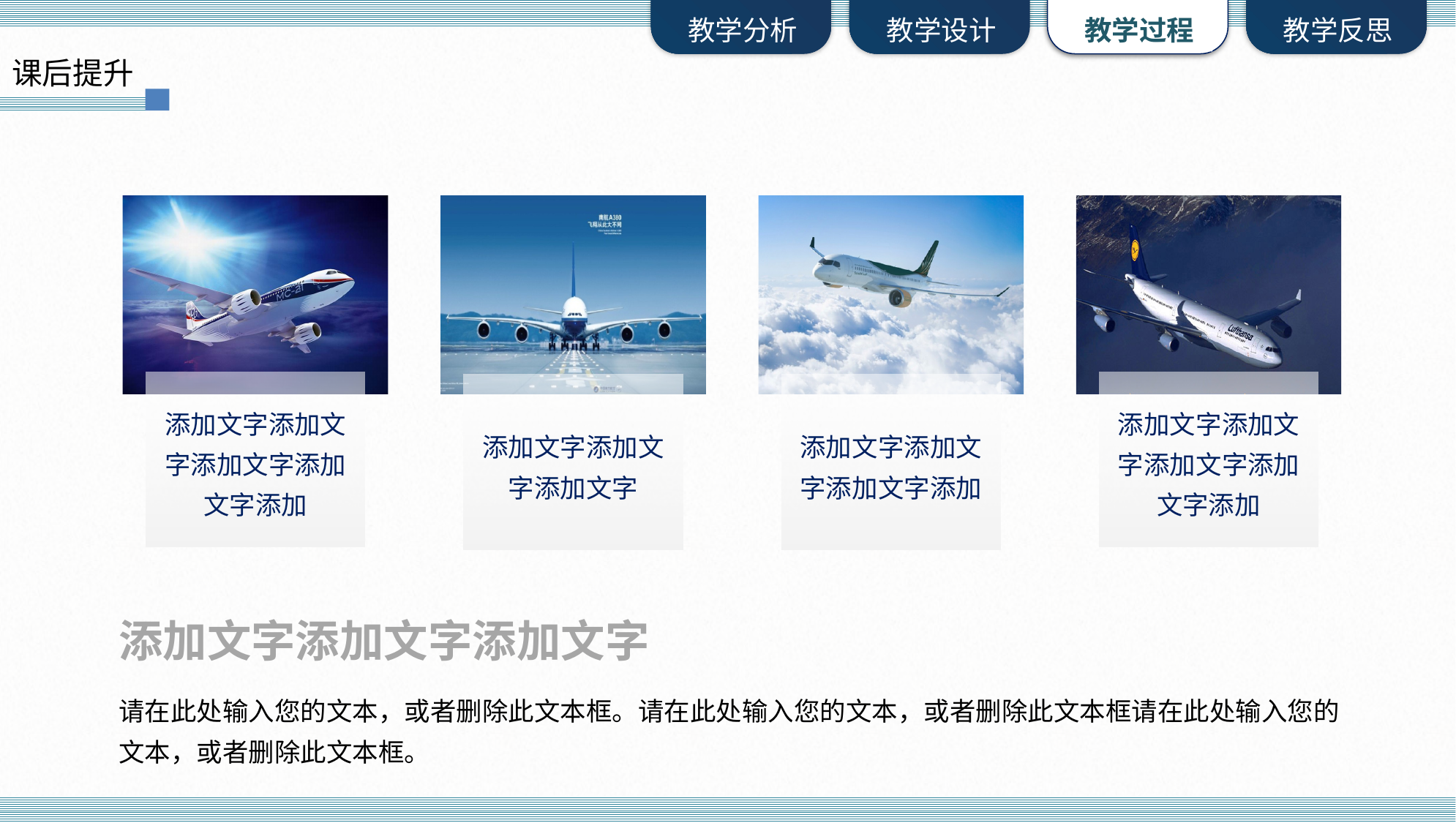

课后提升

添加文字添加文字添加文字添加文字添加
添加文字添加文字添加文字添加文字添加
添加文字添加文字添加文字
添加文字添加文字添加文字添加
添加文字添加文字添加文字
请在此处输入您的文本，或者删除此文本框。请在此处输入您的文本，或者删除此文本框请在此处输入您的文本，或者删除此文本框。